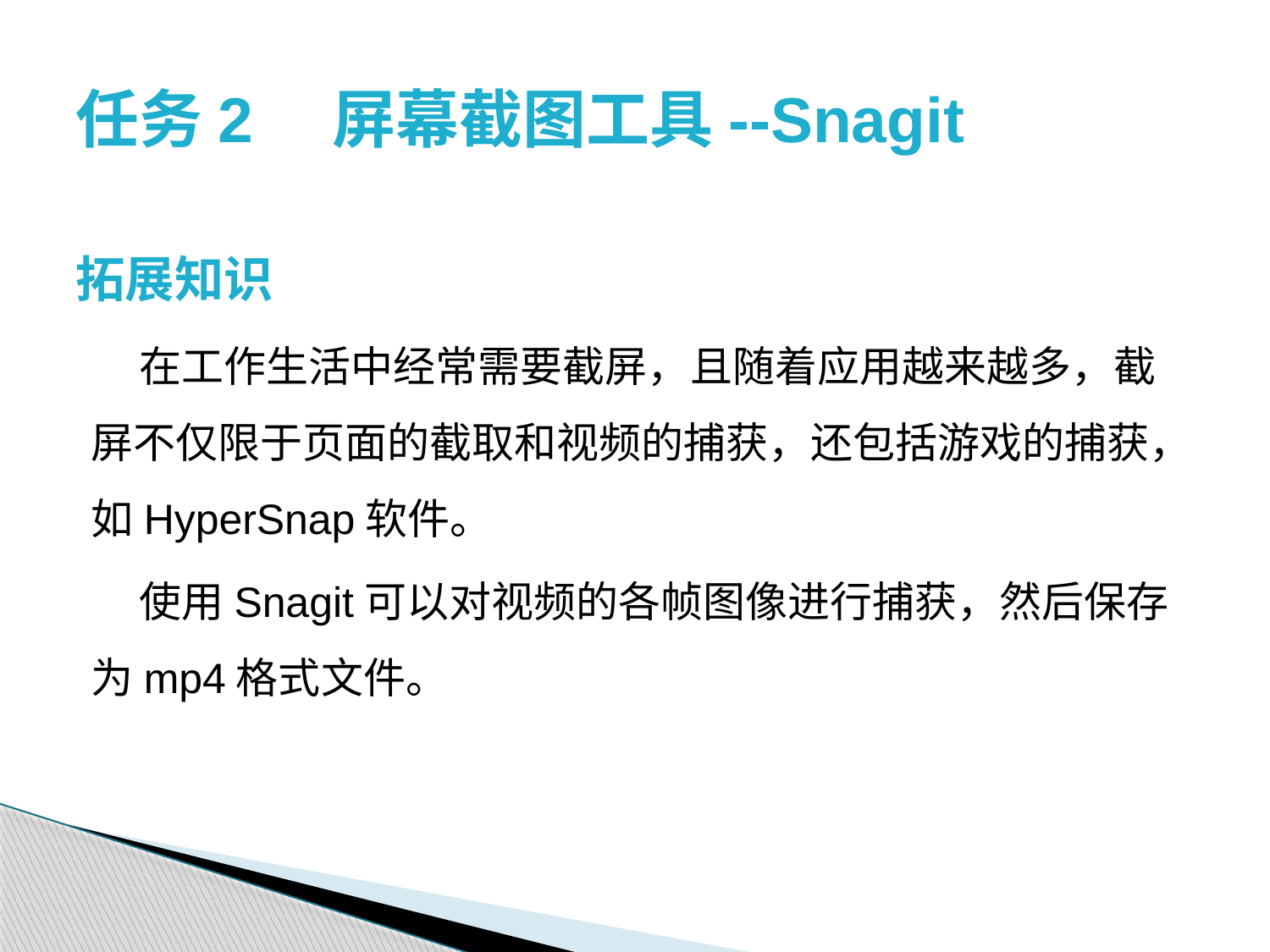

# 任务2　屏幕截图工具--Snagit
拓展知识
    在工作生活中经常需要截屏，且随着应用越来越多，截屏不仅限于页面的截取和视频的捕获，还包括游戏的捕获，如HyperSnap软件。
    使用Snagit可以对视频的各帧图像进行捕获，然后保存为mp4格式文件。